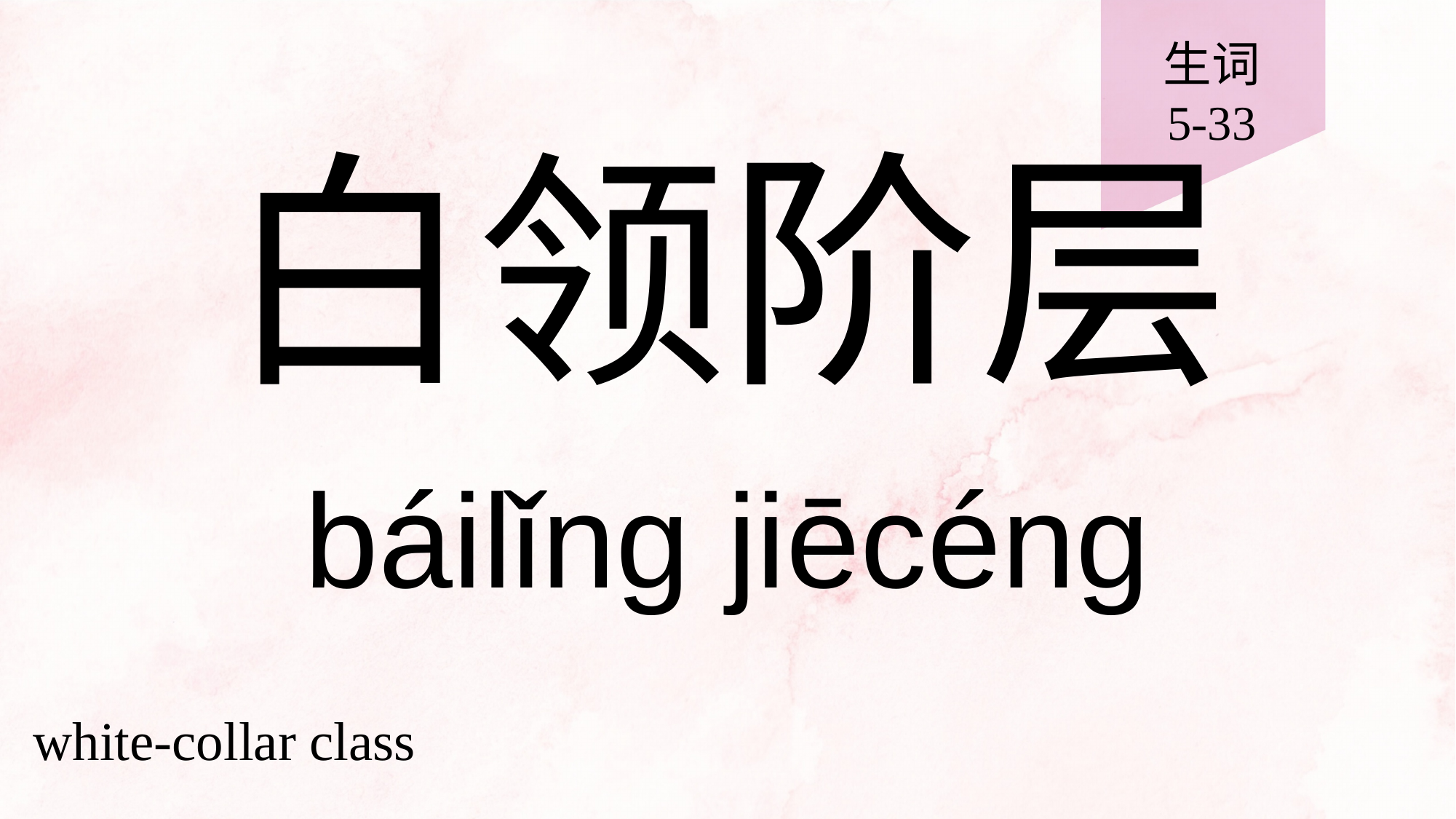

生词
5-33
# 白领阶层
báilǐng jiēcéng
white-collar class